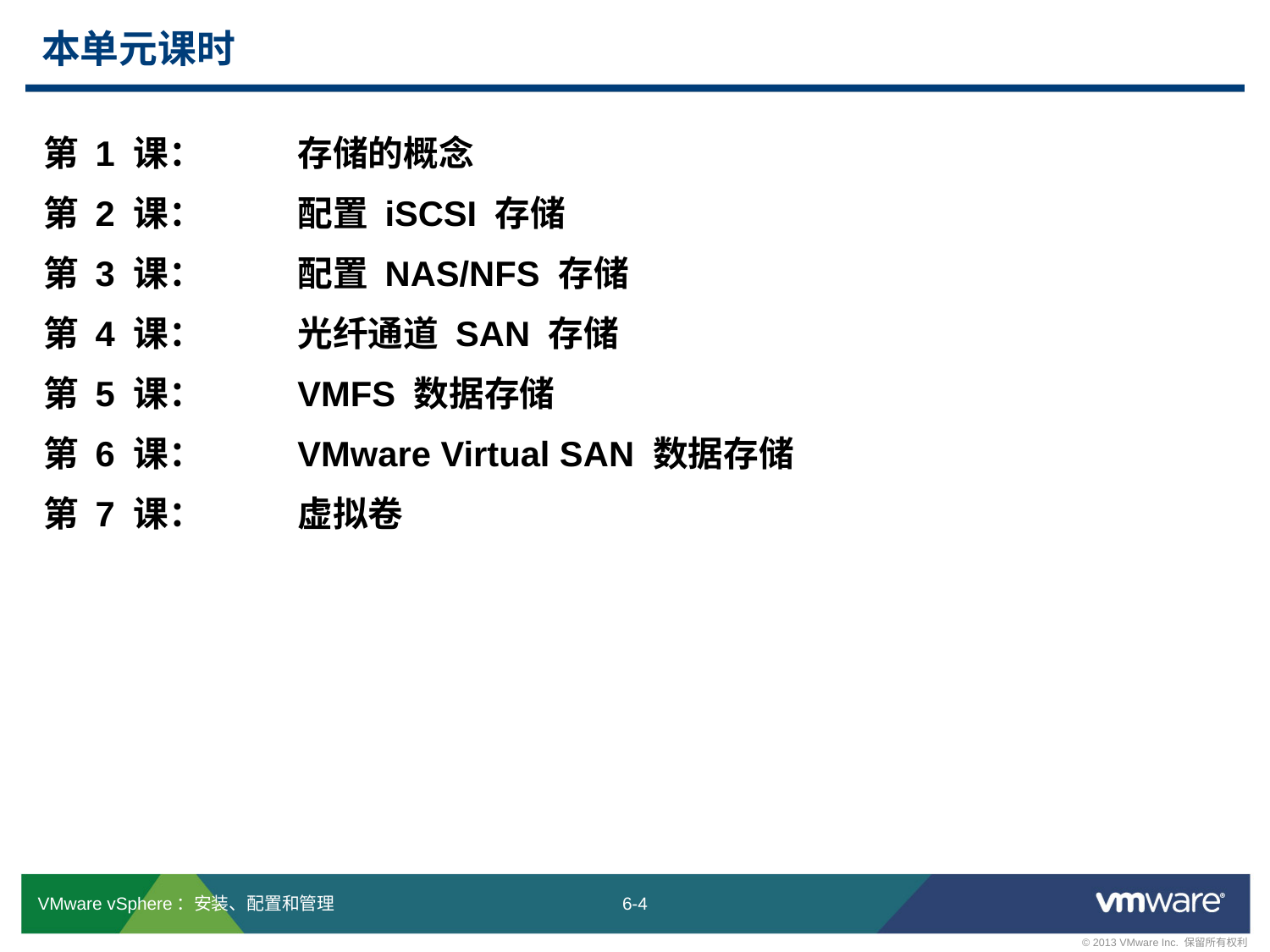

# 本单元课时
第 1 课：	存储的概念
第 2 课：	配置 iSCSI 存储
第 3 课： 	配置 NAS/NFS 存储
第 4 课：	光纤通道 SAN 存储
第 5 课：	VMFS 数据存储
第 6 课： 	VMware Virtual SAN 数据存储
第 7 课：	虚拟卷